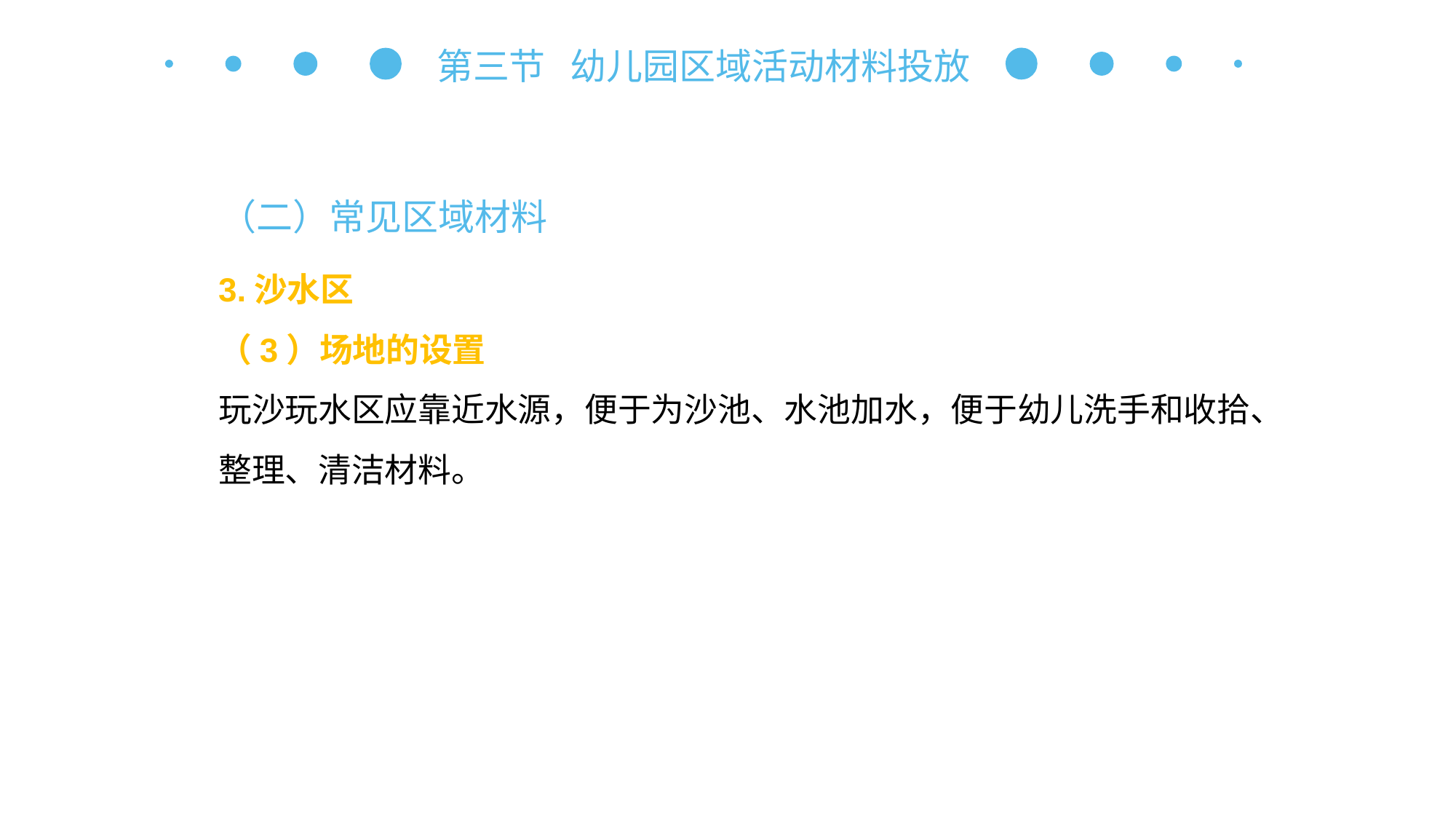

第三节   幼儿园区域活动材料投放

（二）常见区域材料
3.沙水区
（3）场地的设置
玩沙玩水区应靠近水源，便于为沙池、水池加水，便于幼儿洗手和收拾、整理、清洁材料。